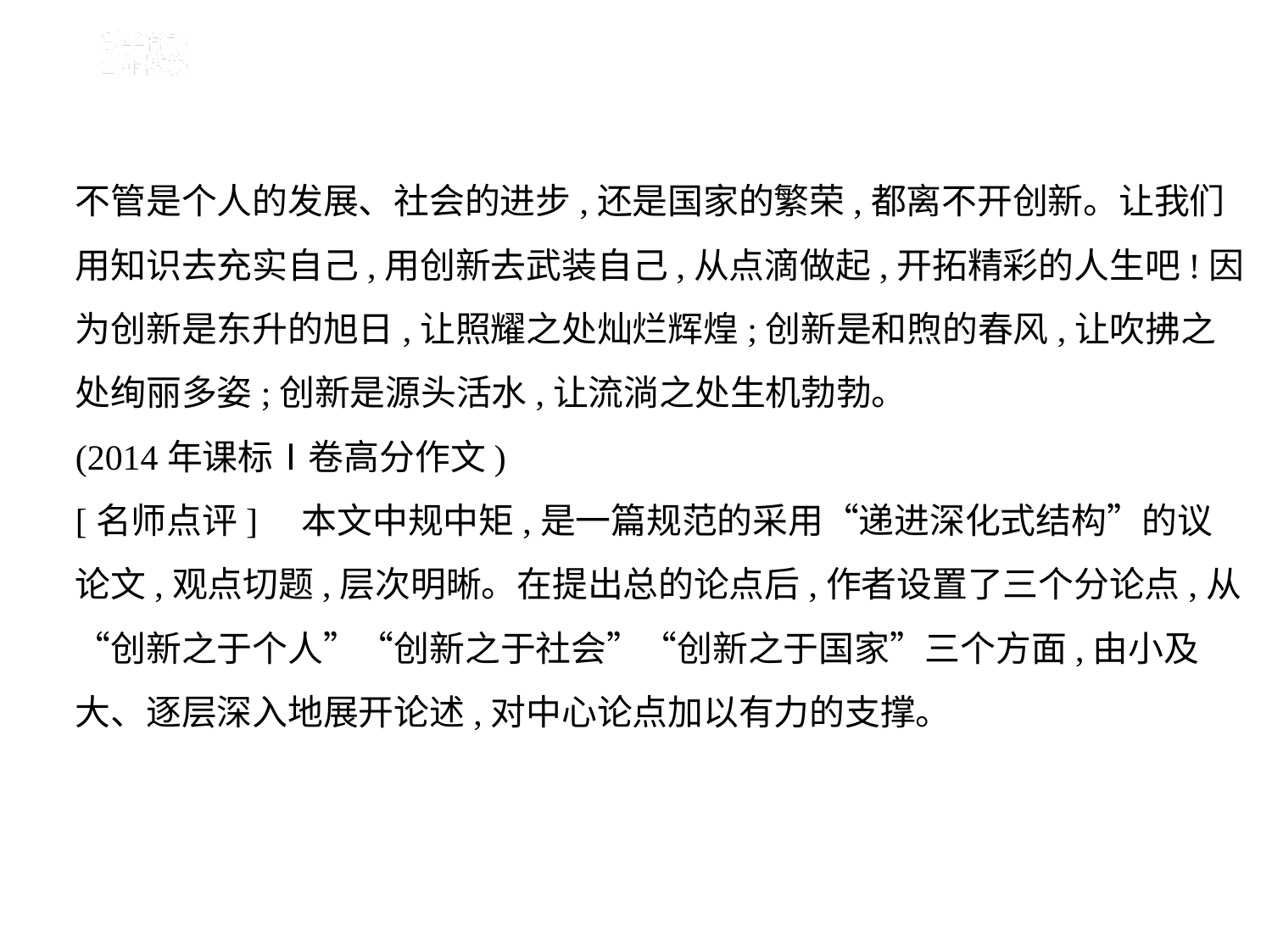

不管是个人的发展、社会的进步,还是国家的繁荣,都离不开创新。让我们
用知识去充实自己,用创新去武装自己,从点滴做起,开拓精彩的人生吧!因
为创新是东升的旭日,让照耀之处灿烂辉煌;创新是和煦的春风,让吹拂之
处绚丽多姿;创新是源头活水,让流淌之处生机勃勃。
(2014年课标Ⅰ卷高分作文)
[名师点评]　本文中规中矩,是一篇规范的采用“递进深化式结构”的议
论文,观点切题,层次明晰。在提出总的论点后,作者设置了三个分论点,从
“创新之于个人”“创新之于社会”“创新之于国家”三个方面,由小及
大、逐层深入地展开论述,对中心论点加以有力的支撑。